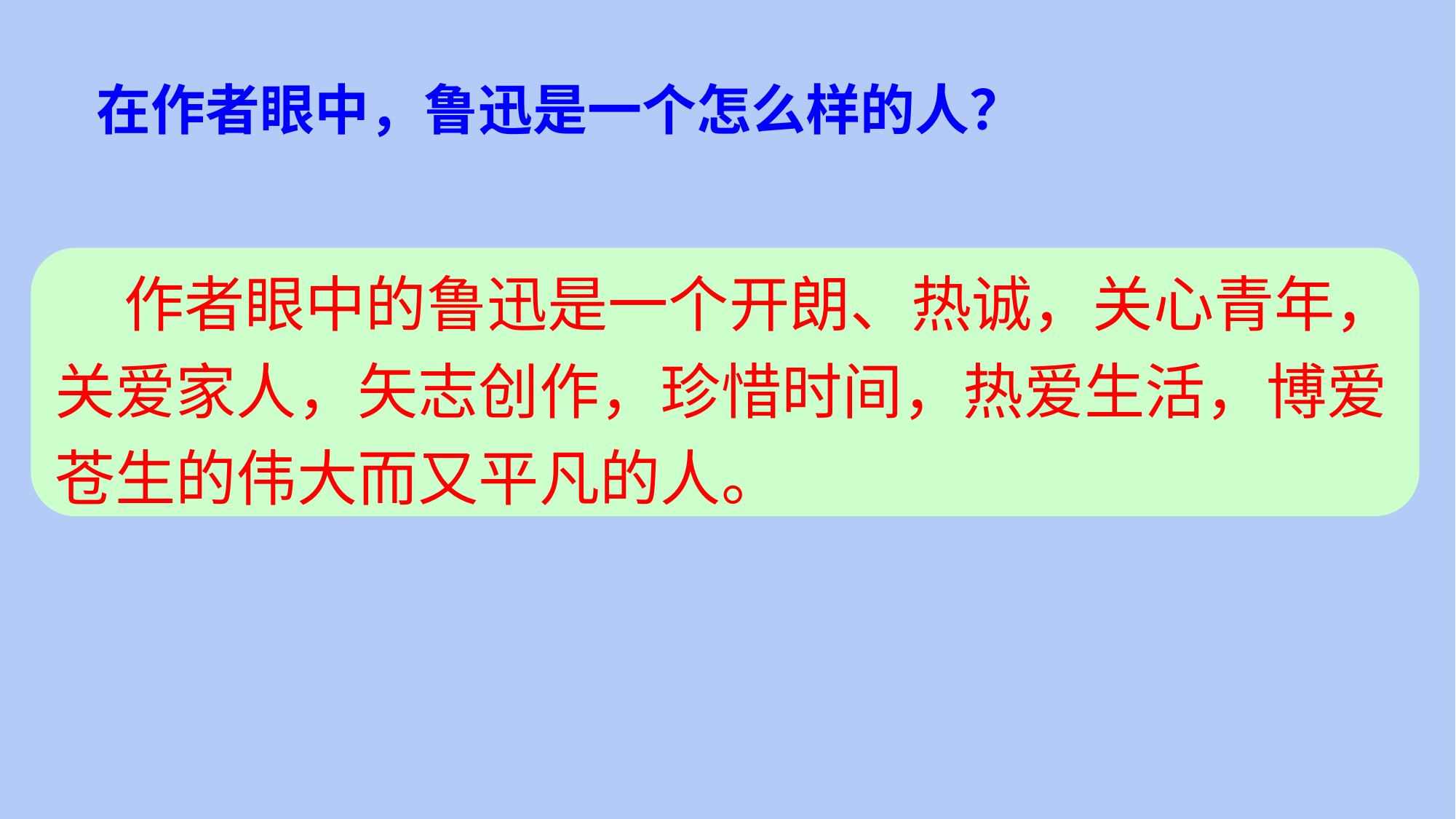

在作者眼中，鲁迅是一个怎么样的人？
    作者眼中的鲁迅是一个开朗、热诚，关心青年，关爱家人，矢志创作，珍惜时间，热爱生活，博爱苍生的伟大而又平凡的人。